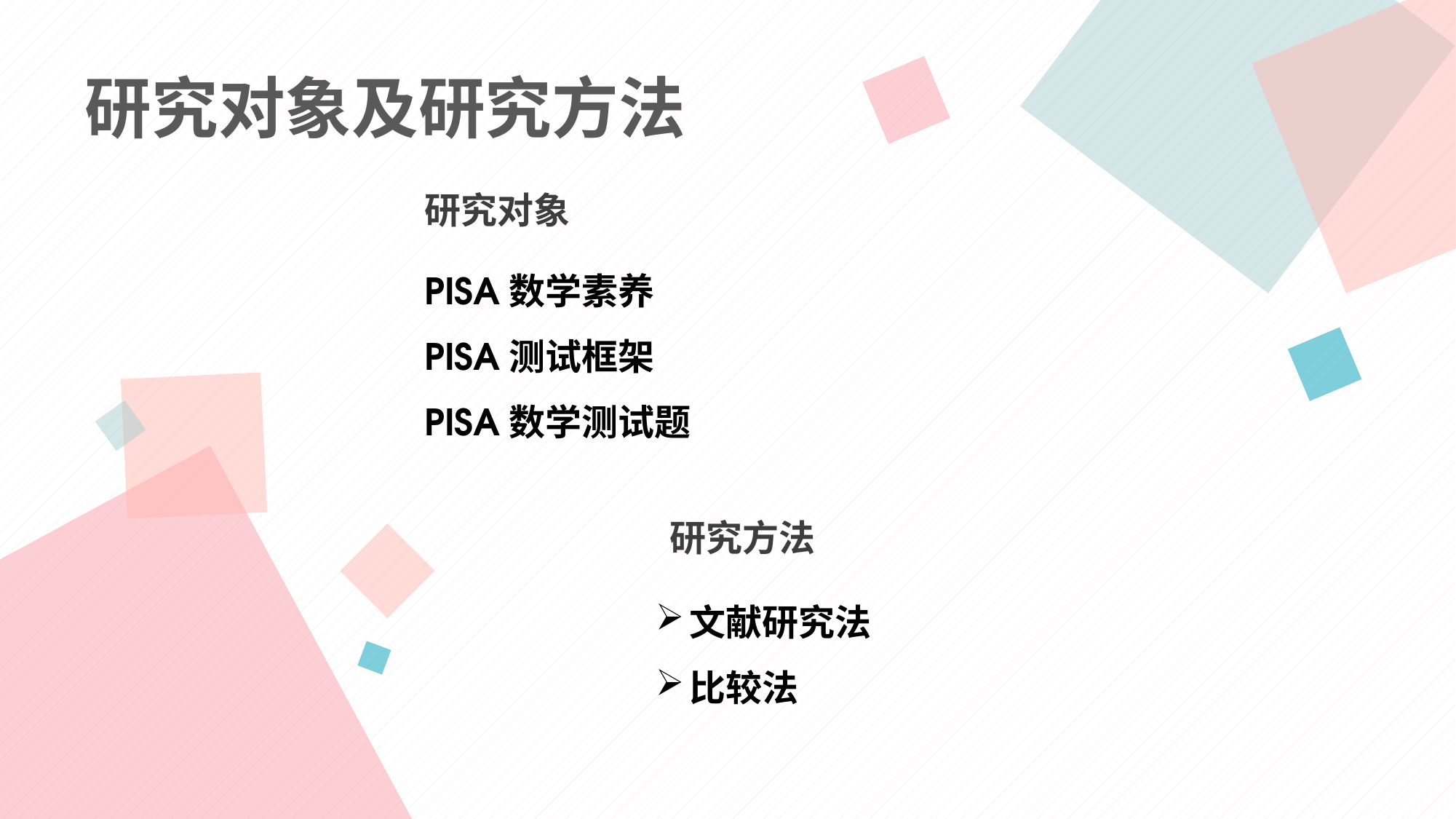

研究对象及研究方法
研究对象
PISA数学素养
PISA测试框架
PISA数学测试题
研究方法
文献研究法
比较法